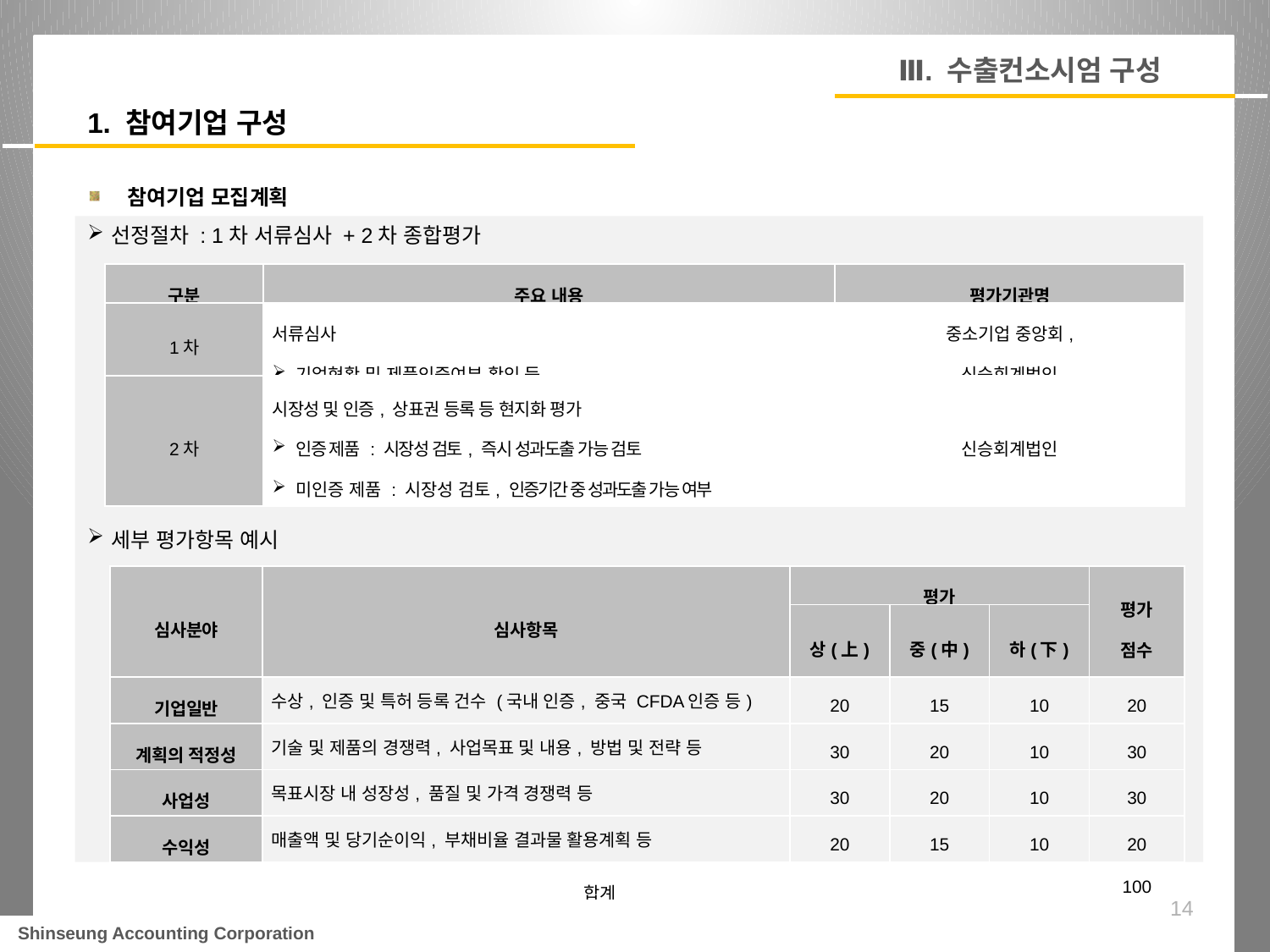

Ⅲ. 수출컨소시엄 구성
1. 참여기업 구성
참여기업 모집계획
선정절차 : 1차 서류심사 + 2차 종합평가

세부 평가항목 예시

| 구분 | 주요 내용 | 평가기관명 |
| --- | --- | --- |
| 1차 | 서류심사 기업현황 및 제품인증여부 확인 등 | 중소기업 중앙회, 신승회계법인 |
| 2차 | 시장성 및 인증, 상표권 등록 등 현지화 평가 인증 제품 : 시장성 검토, 즉시 성과도출 가능 검토 미인증 제품 : 시장성 검토, 인증기간 중 성과도출 가능 여부 | 신승회계법인 |
| 심사분야 | 심사항목 | 평가 |  |  | 평가 점수 |
| --- | --- | --- | --- | --- | --- |
|  |  | 상(上) | 중(中) | 하(下) |  |
| 기업일반 | 수상, 인증 및 특허 등록 건수 (국내 인증, 중국 CFDA인증 등) | 20 | 15 | 10 | 20 |
| 계획의 적정성 | 기술 및 제품의 경쟁력, 사업목표 및 내용, 방법 및 전략 등 | 30 | 20 | 10 | 30 |
| 사업성 | 목표시장 내 성장성, 품질 및 가격 경쟁력 등 | 30 | 20 | 10 | 30 |
| 수익성 | 매출액 및 당기순이익, 부채비율 결과물 활용계획 등 | 20 | 15 | 10 | 20 |
| 합계 |  |  |  |  | 100 |
14